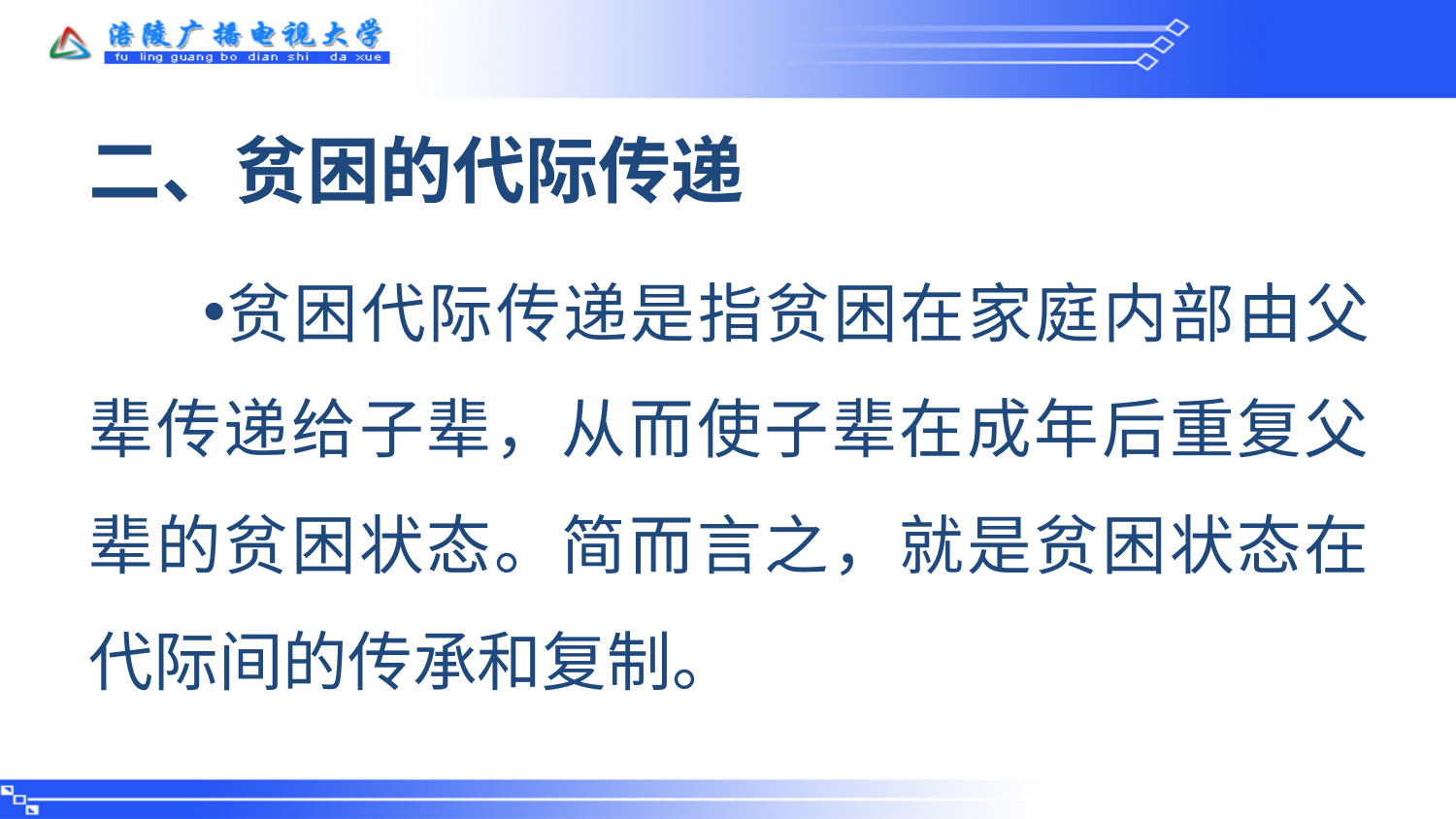

# 二、贫困的代际传递
贫困代际传递是指贫困在家庭内部由父辈传递给子辈，从而使子辈在成年后重复父辈的贫困状态。简而言之，就是贫困状态在代际间的传承和复制。